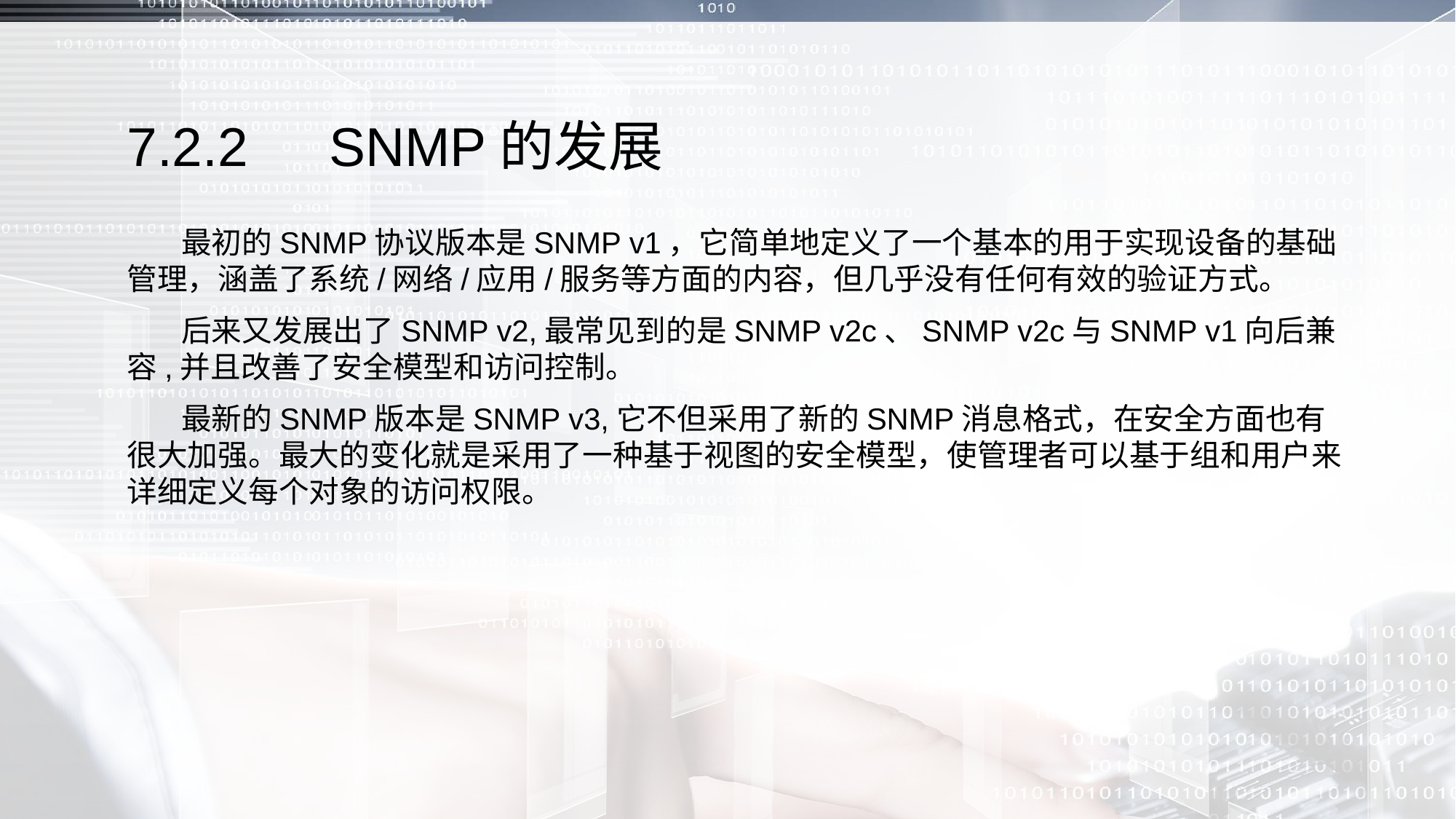

# 7.2.2　SNMP的发展
       最初的SNMP协议版本是SNMP v1，它简单地定义了一个基本的用于实现设备的基础管理，涵盖了系统/网络/应用/服务等方面的内容，但几乎没有任何有效的验证方式。
       后来又发展出了SNMP v2,最常见到的是SNMP v2c、SNMP v2c与SNMP v1向后兼容,并且改善了安全模型和访问控制。
       最新的SNMP版本是SNMP v3,它不但采用了新的SNMP消息格式，在安全方面也有很大加强。最大的变化就是采用了一种基于视图的安全模型，使管理者可以基于组和用户来详细定义每个对象的访问权限。